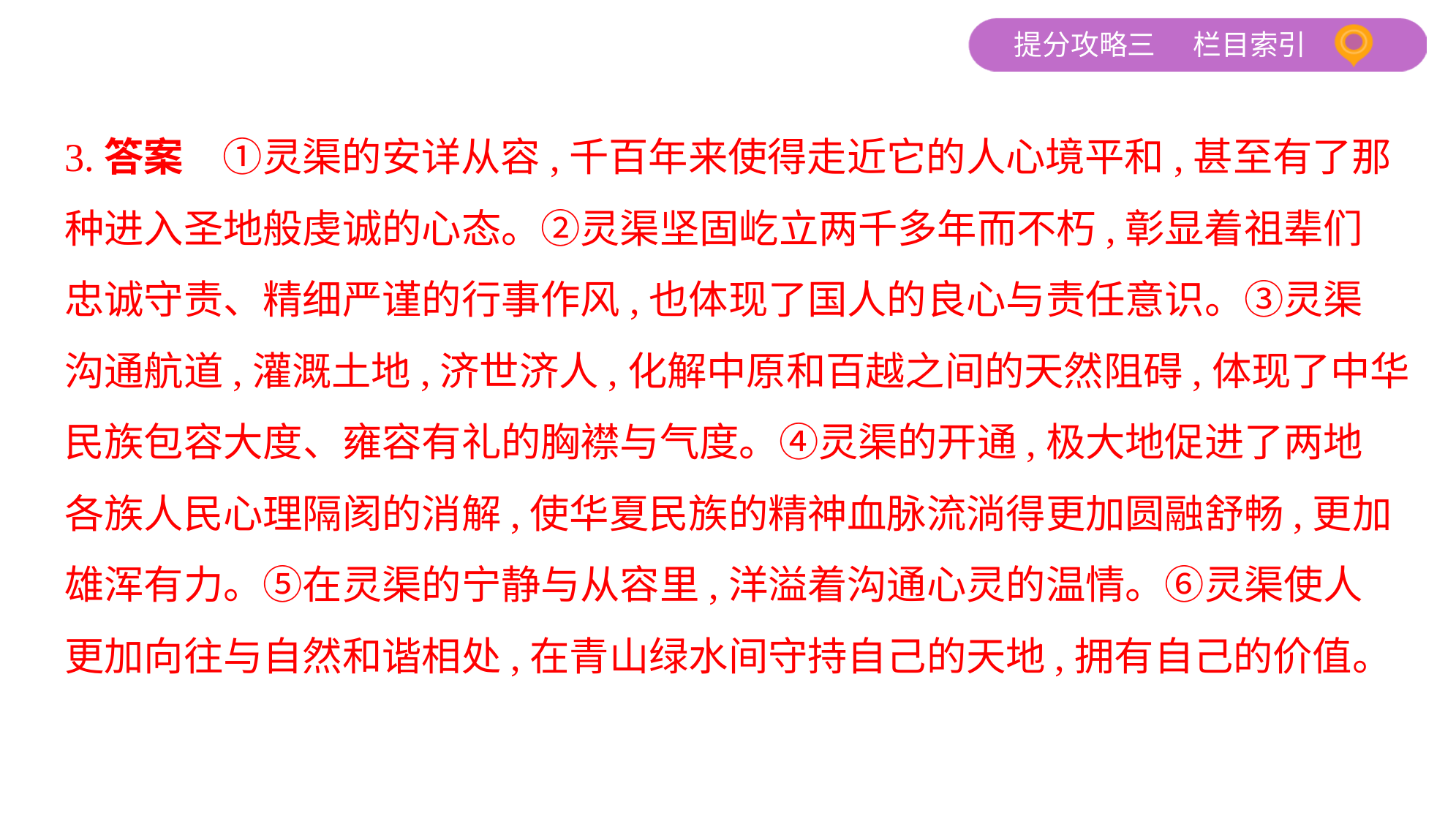

3.答案　①灵渠的安详从容,千百年来使得走近它的人心境平和,甚至有了那
种进入圣地般虔诚的心态。②灵渠坚固屹立两千多年而不朽,彰显着祖辈们
忠诚守责、精细严谨的行事作风,也体现了国人的良心与责任意识。③灵渠
沟通航道,灌溉土地,济世济人,化解中原和百越之间的天然阻碍,体现了中华
民族包容大度、雍容有礼的胸襟与气度。④灵渠的开通,极大地促进了两地
各族人民心理隔阂的消解,使华夏民族的精神血脉流淌得更加圆融舒畅,更加
雄浑有力。⑤在灵渠的宁静与从容里,洋溢着沟通心灵的温情。⑥灵渠使人
更加向往与自然和谐相处,在青山绿水间守持自己的天地,拥有自己的价值。